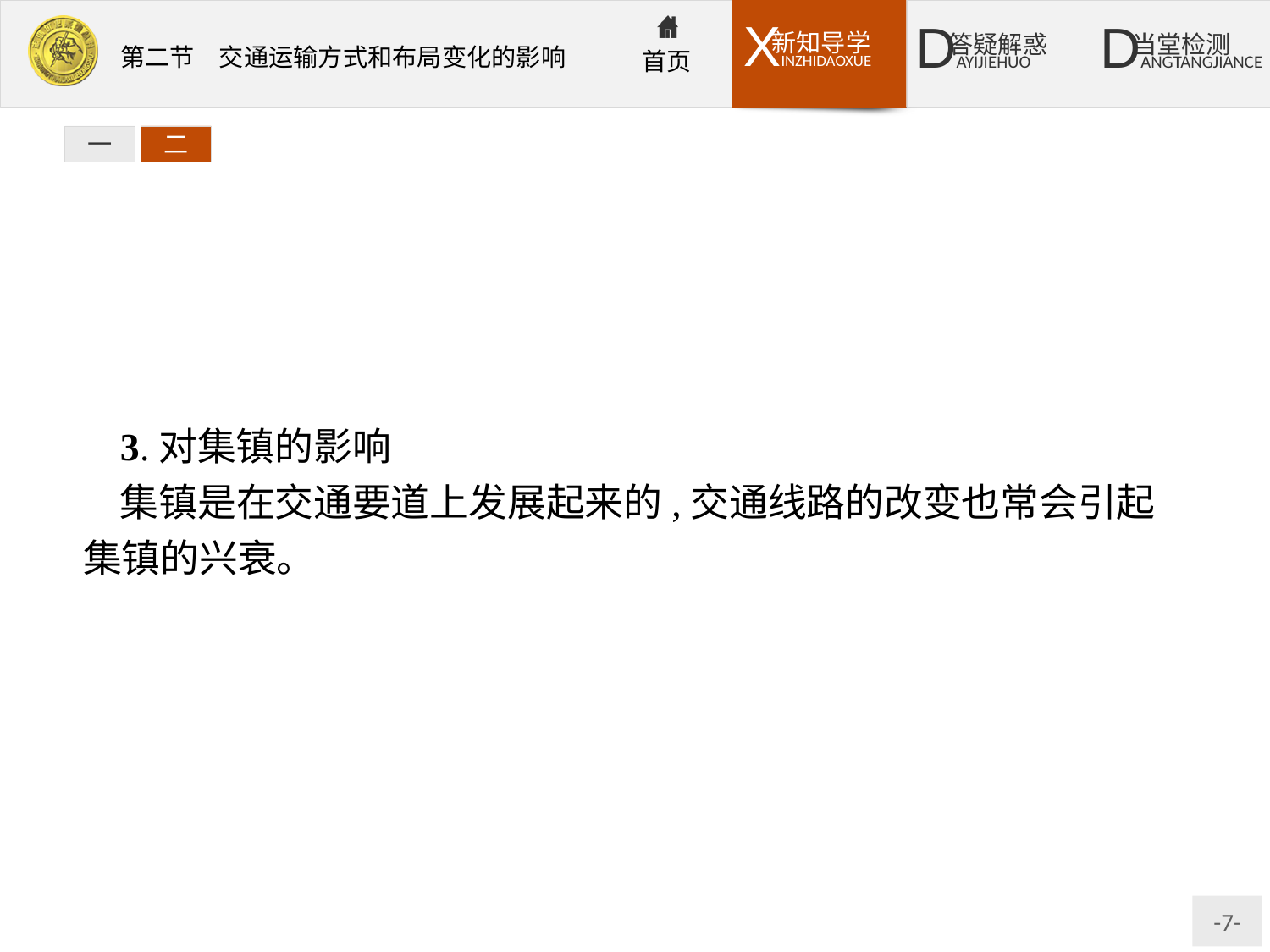

一
二
3.对集镇的影响
集镇是在交通要道上发展起来的,交通线路的改变也常会引起集镇的兴衰。